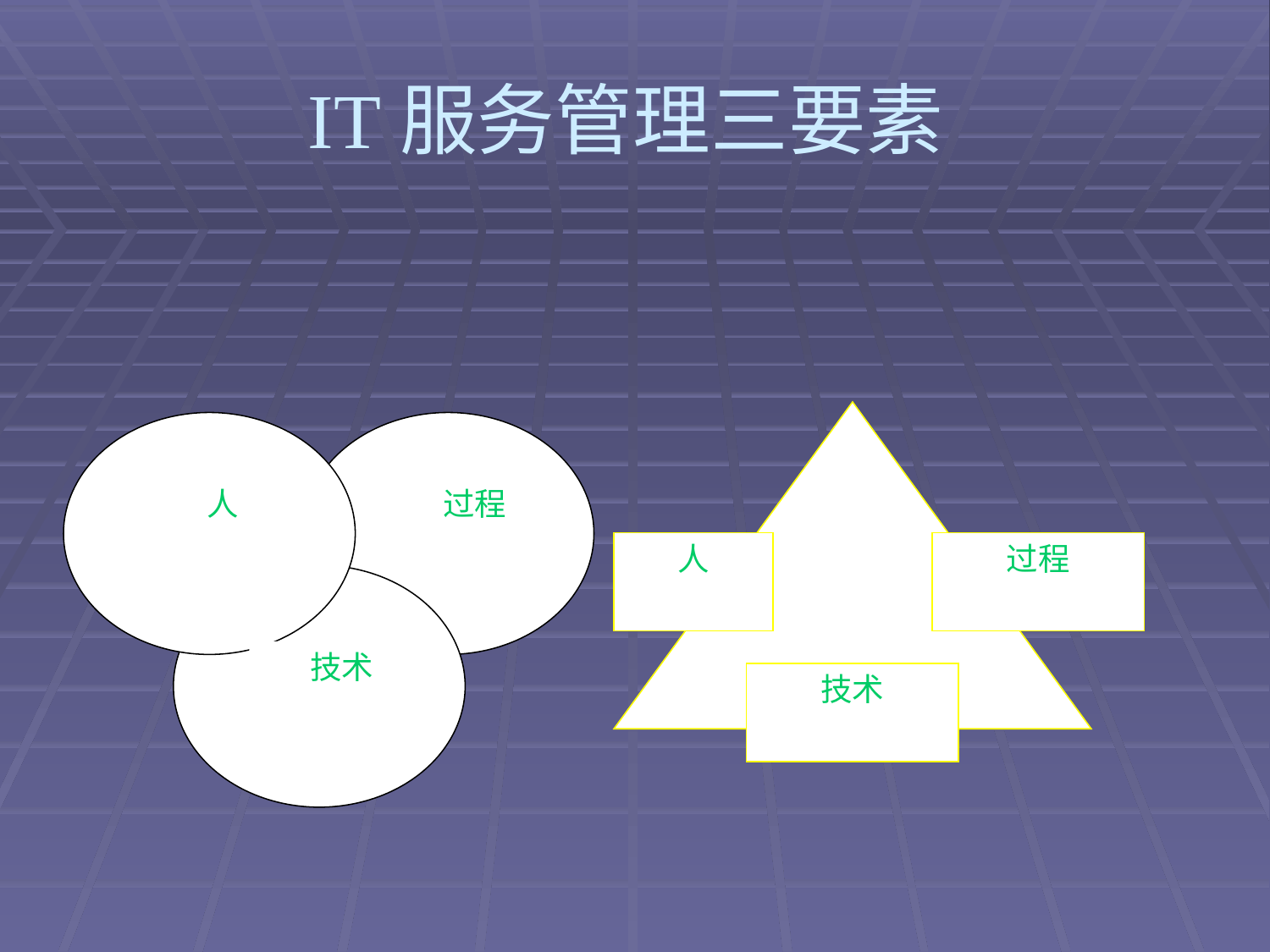

# IT服务管理三要素

人
过程
技术

人
过程

技术